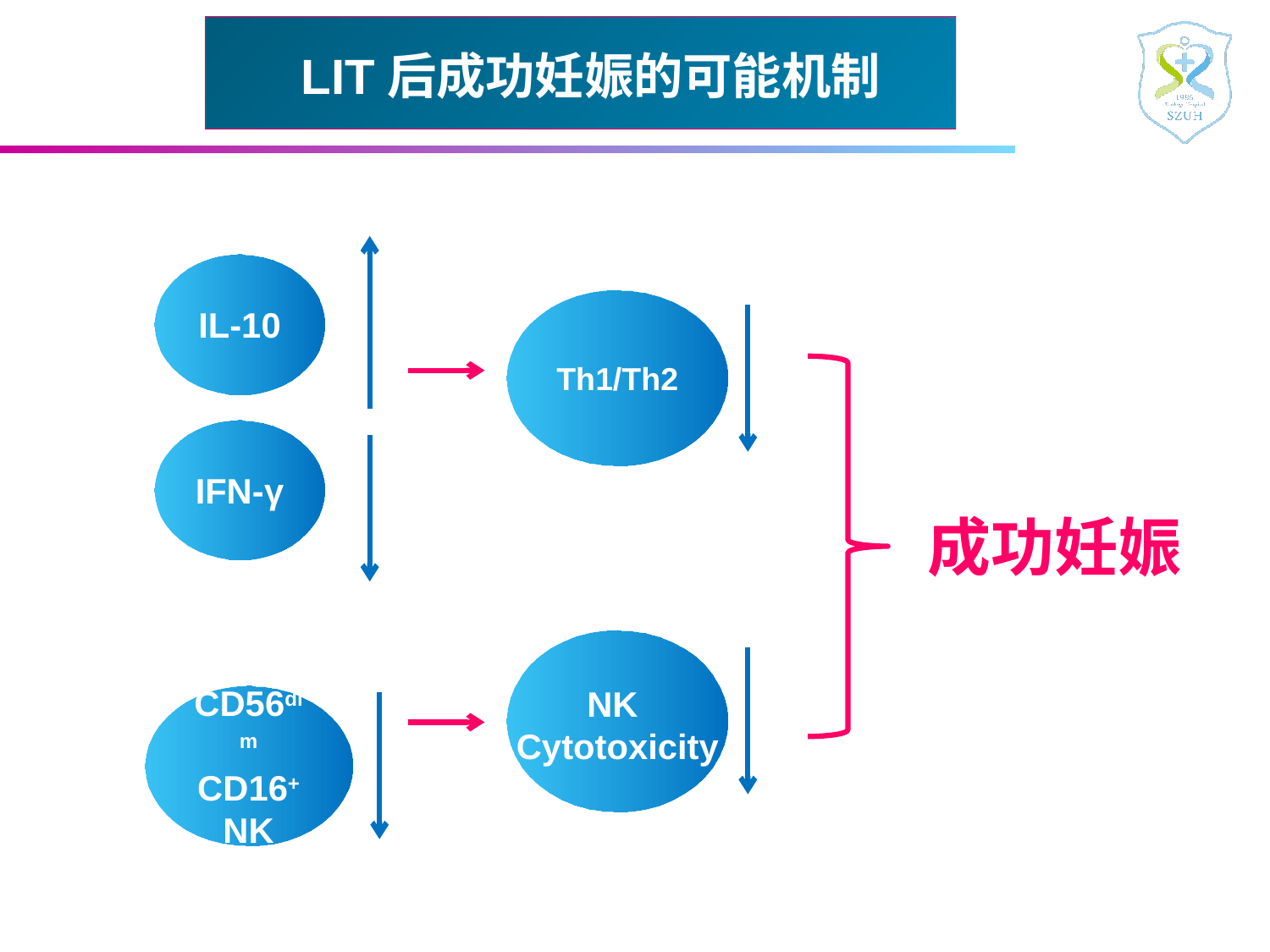

LIT后成功妊娠的可能机制
IL-10
Th1/Th2

IFN-γ
成功妊娠

NK
Cytotoxicity
CD56dim CD16+ NK
55